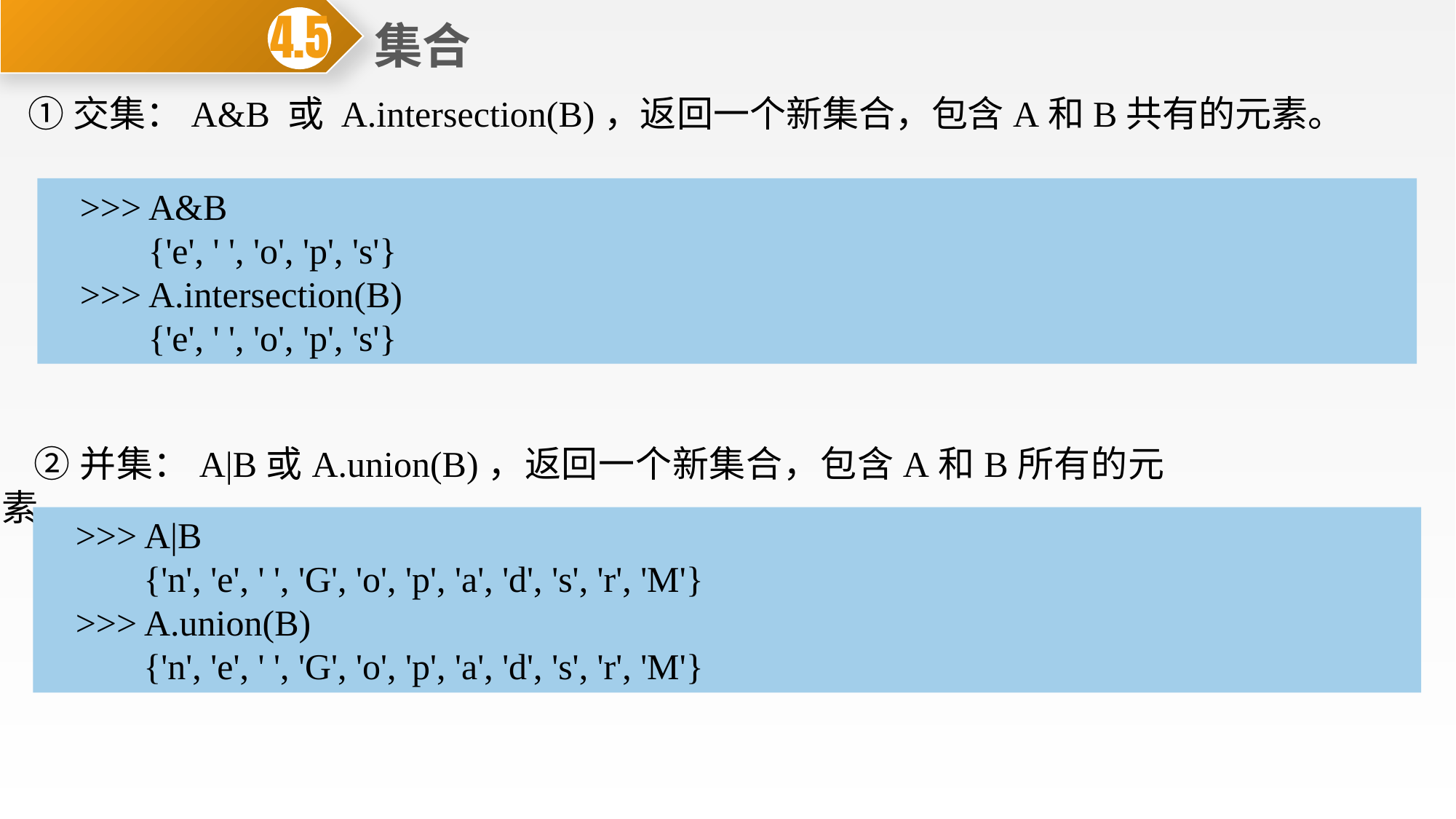

集合

4.5
 ①交集：A&B 或 A.intersection(B)，返回一个新集合，包含A和B共有的元素。
>>> A&B
    {'e', ' ', 'o', 'p', 's'}
>>> A.intersection(B)
    {'e', ' ', 'o', 'p', 's'}

②并集：A|B或A.union(B)，返回一个新集合，包含A和B所有的元素。
>>> A|B
    {'n', 'e', ' ', 'G', 'o', 'p', 'a', 'd', 's', 'r', 'M'}
>>> A.union(B)
    {'n', 'e', ' ', 'G', 'o', 'p', 'a', 'd', 's', 'r', 'M'}